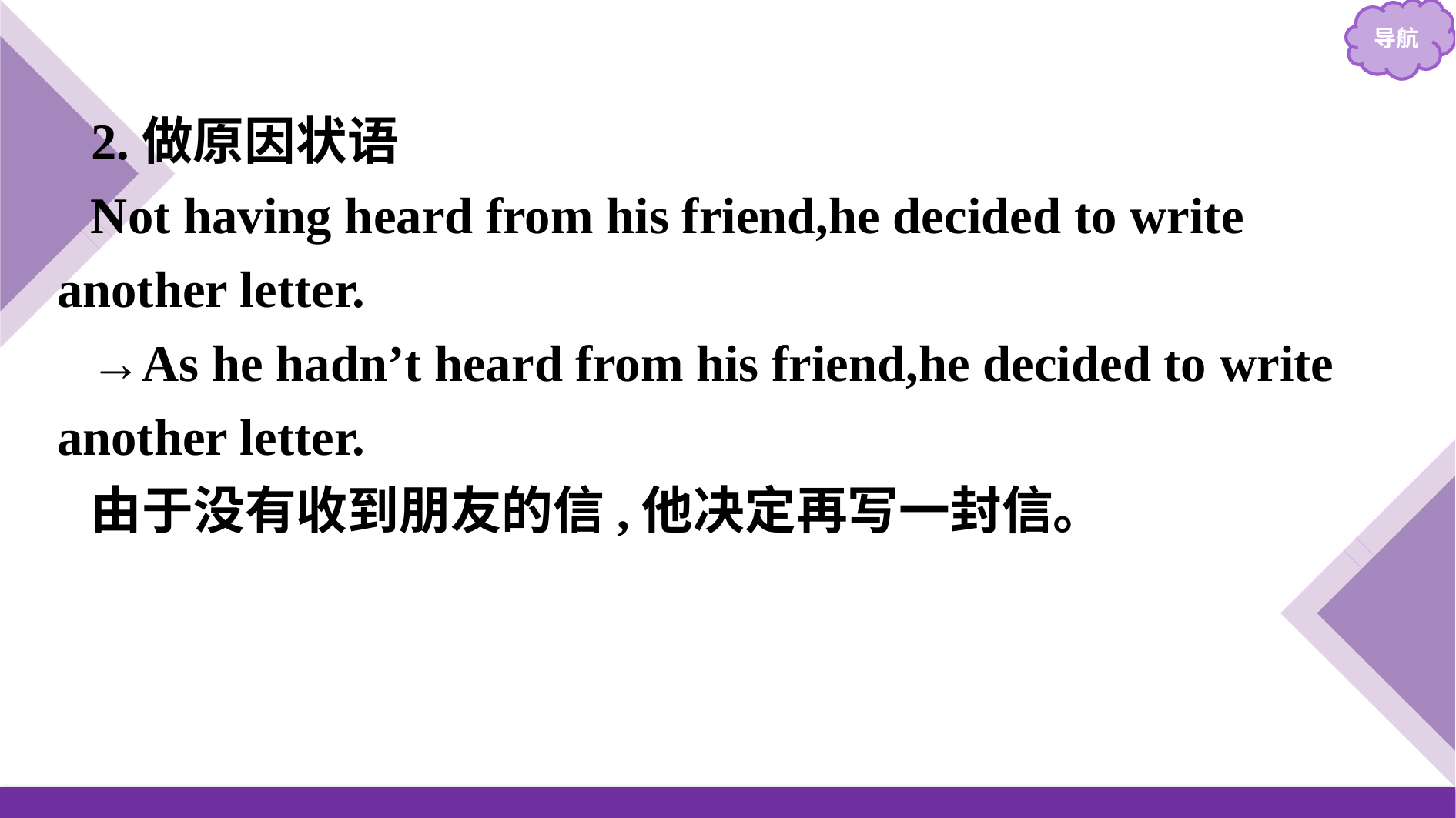

2.做原因状语
Not having heard from his friend,he decided to write another letter.
→As he hadn’t heard from his friend,he decided to write another letter.
由于没有收到朋友的信,他决定再写一封信。